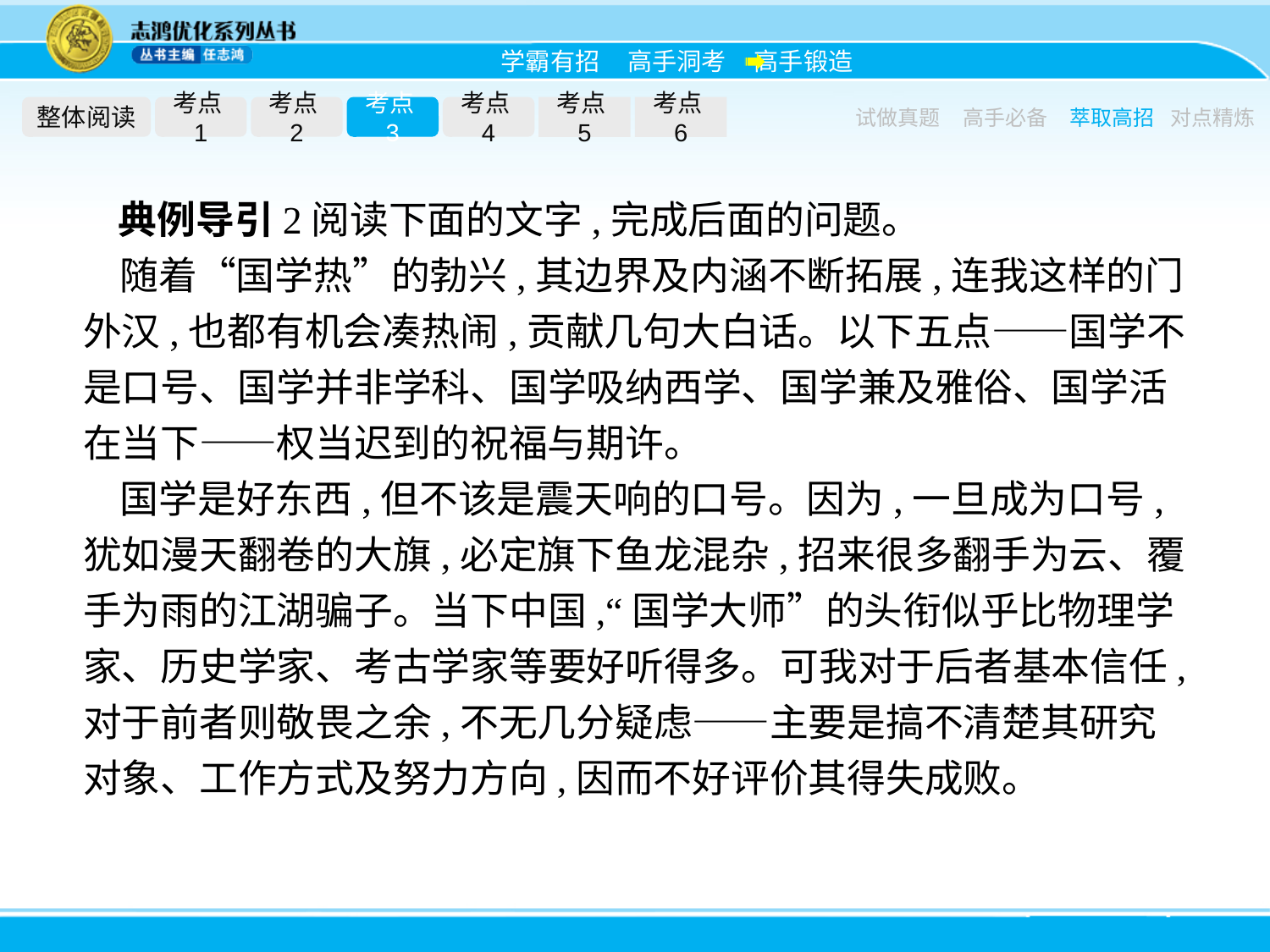

整体阅读
考点1
考点2
考点3
考点4
考点5
考点6
试做真题
高手必备
萃取高招
对点精炼
典例导引2阅读下面的文字,完成后面的问题。
随着“国学热”的勃兴,其边界及内涵不断拓展,连我这样的门外汉,也都有机会凑热闹,贡献几句大白话。以下五点——国学不是口号、国学并非学科、国学吸纳西学、国学兼及雅俗、国学活在当下——权当迟到的祝福与期许。
国学是好东西,但不该是震天响的口号。因为,一旦成为口号,犹如漫天翻卷的大旗,必定旗下鱼龙混杂,招来很多翻手为云、覆手为雨的江湖骗子。当下中国,“国学大师”的头衔似乎比物理学家、历史学家、考古学家等要好听得多。可我对于后者基本信任,对于前者则敬畏之余,不无几分疑虑——主要是搞不清楚其研究对象、工作方式及努力方向,因而不好评价其得失成败。